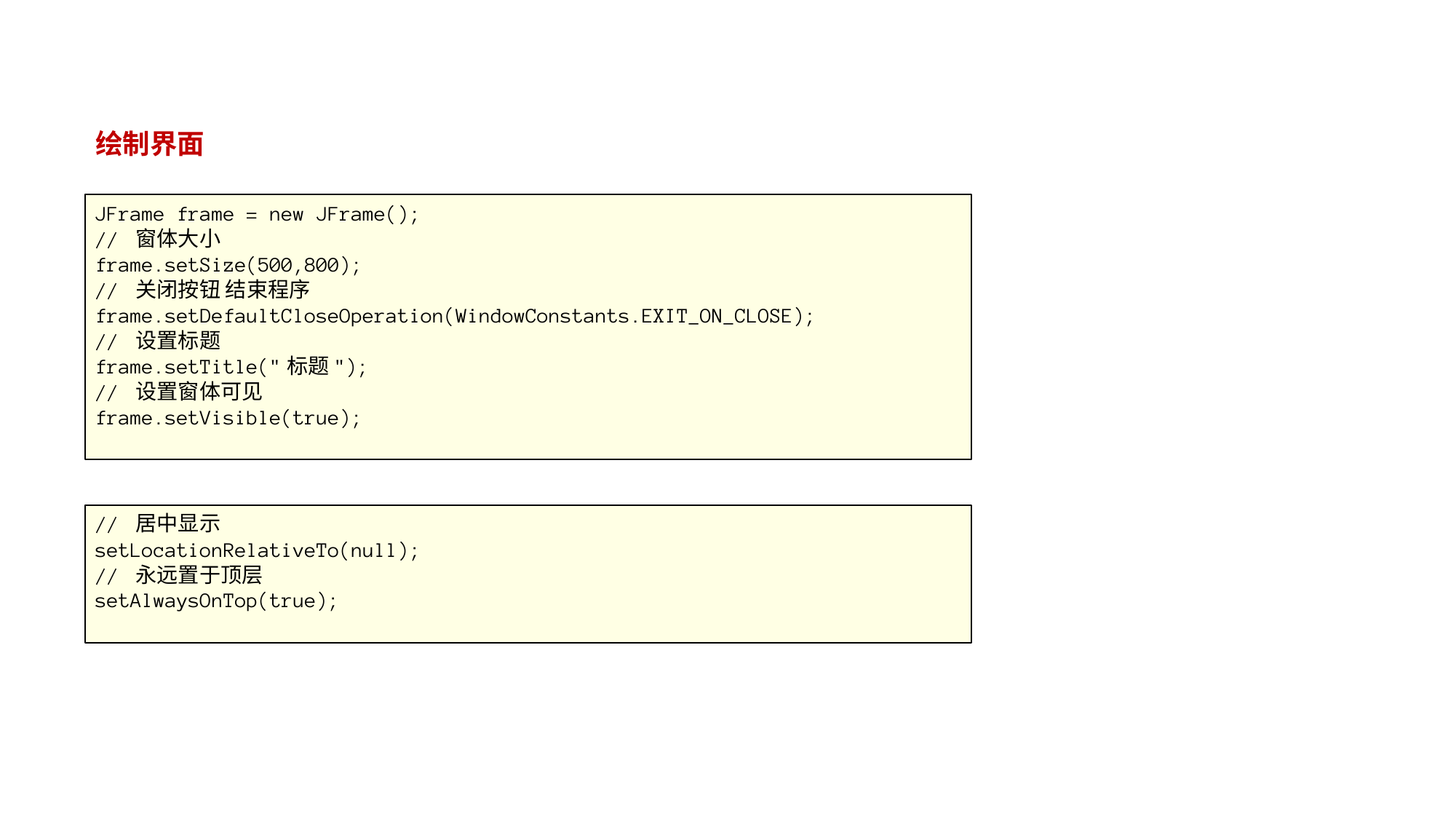

#
绘制界面
JFrame frame = new JFrame();
// 窗体大小
frame.setSize(500,800);
// 关闭按钮 结束程序
frame.setDefaultCloseOperation(WindowConstants.EXIT_ON_CLOSE);
// 设置标题
frame.setTitle("标题");
// 设置窗体可见
frame.setVisible(true);

// 居中显示
setLocationRelativeTo(null);
// 永远置于顶层
setAlwaysOnTop(true);